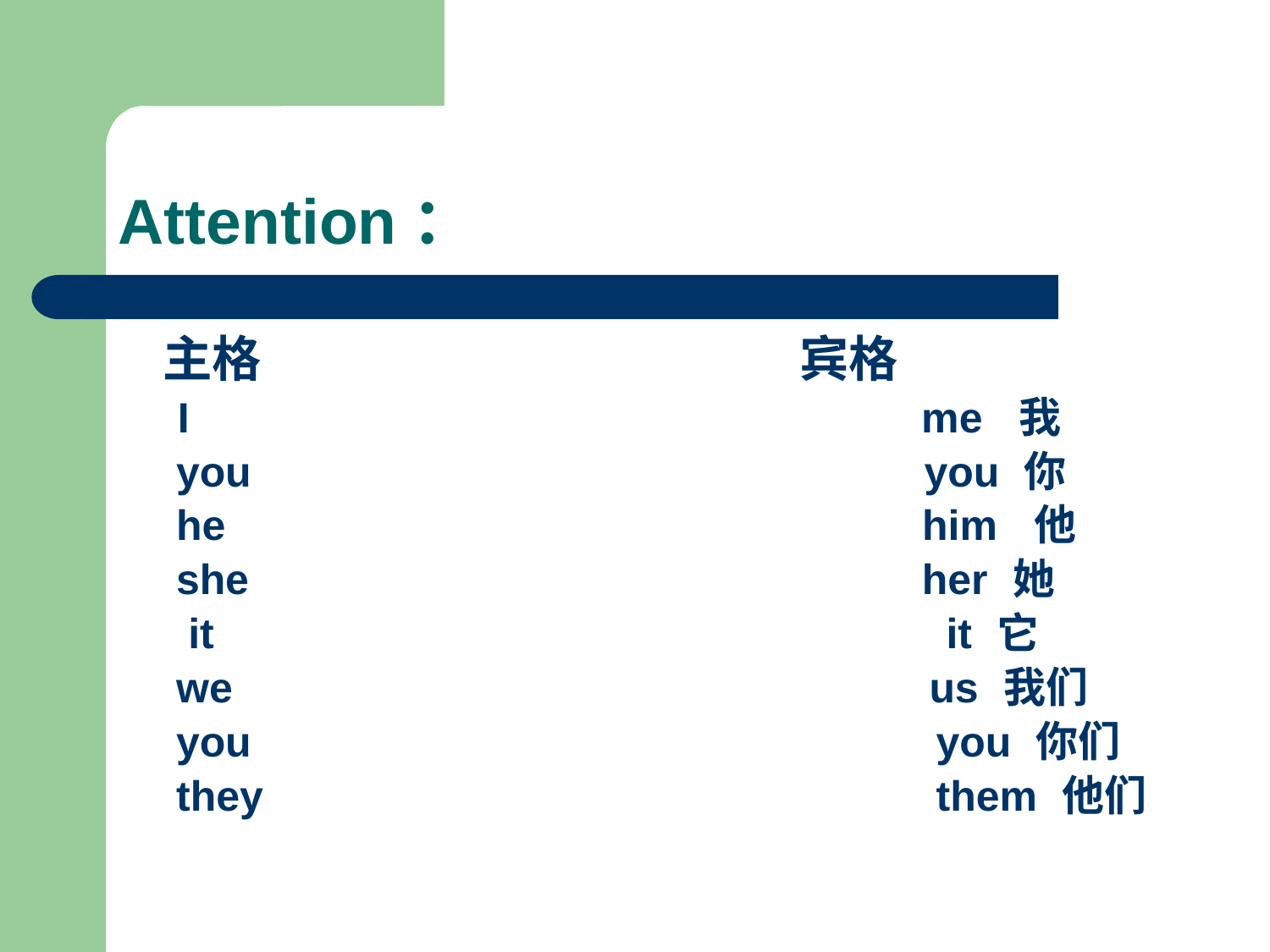

# Attention：
  主格                                                宾格
     I                                                              me  我
    you                                                         you 你
    he                                                           him  他
    she                                                         her 她
     it                                                              it 它
    we                                                           us 我们
    you                                                          you 你们
    they                                                         them 他们